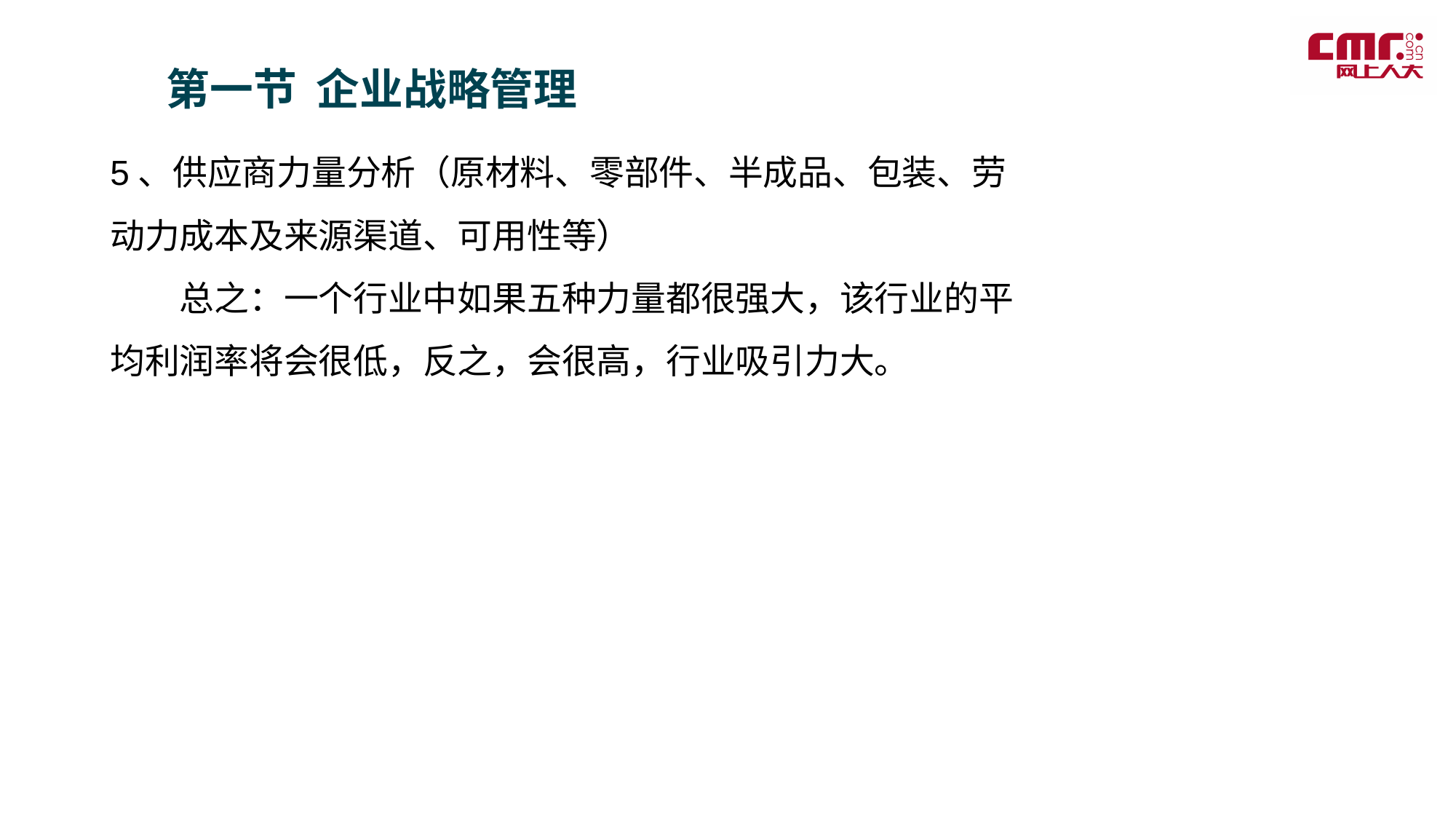

第一节  企业战略管理
5、供应商力量分析（原材料、零部件、半成品、包装、劳动力成本及来源渠道、可用性等）
　　总之：一个行业中如果五种力量都很强大，该行业的平均利润率将会很低，反之，会很高，行业吸引力大。